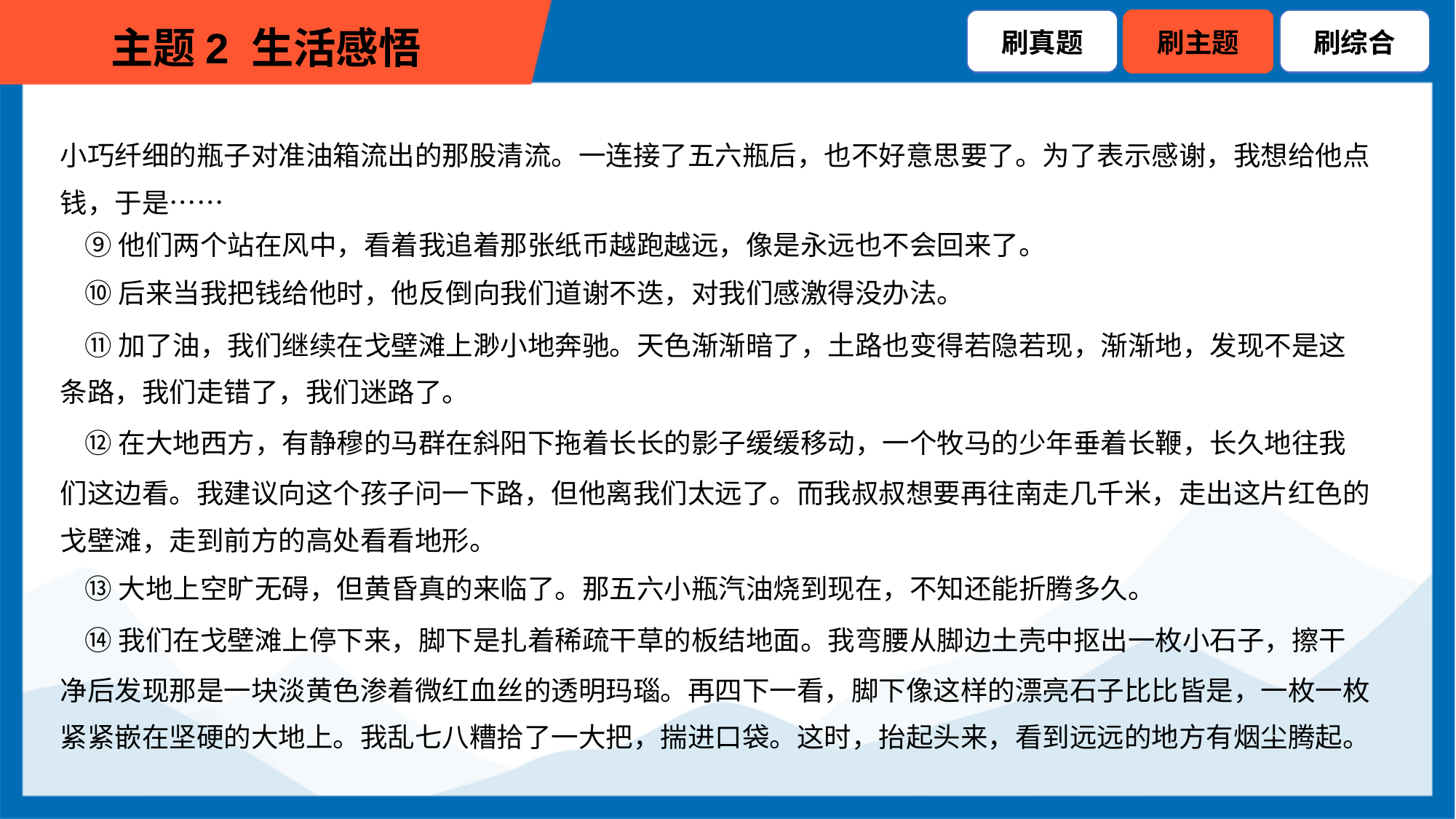

小巧纤细的瓶子对准油箱流出的那股清流。一连接了五六瓶后，也不好意思要了。为了表示感谢，我想给他点
钱，于是……
    ⑨他们两个站在风中，看着我追着那张纸币越跑越远，像是永远也不会回来了。
    ⑩后来当我把钱给他时，他反倒向我们道谢不迭，对我们感激得没办法。
    ⑪加了油，我们继续在戈壁滩上渺小地奔驰。天色渐渐暗了，土路也变得若隐若现，渐渐地，发现不是这
条路，我们走错了，我们迷路了。
    ⑫在大地西方，有静穆的马群在斜阳下拖着长长的影子缓缓移动，一个牧马的少年垂着长鞭，长久地往我
们这边看。我建议向这个孩子问一下路，但他离我们太远了。而我叔叔想要再往南走几千米，走出这片红色的
戈壁滩，走到前方的高处看看地形。
    ⑬大地上空旷无碍，但黄昏真的来临了。那五六小瓶汽油烧到现在，不知还能折腾多久。
    ⑭我们在戈壁滩上停下来，脚下是扎着稀疏干草的板结地面。我弯腰从脚边土壳中抠出一枚小石子，擦干
净后发现那是一块淡黄色渗着微红血丝的透明玛瑙。再四下一看，脚下像这样的漂亮石子比比皆是，一枚一枚
紧紧嵌在坚硬的大地上。我乱七八糟拾了一大把，揣进口袋。这时，抬起头来，看到远远的地方有烟尘腾起。